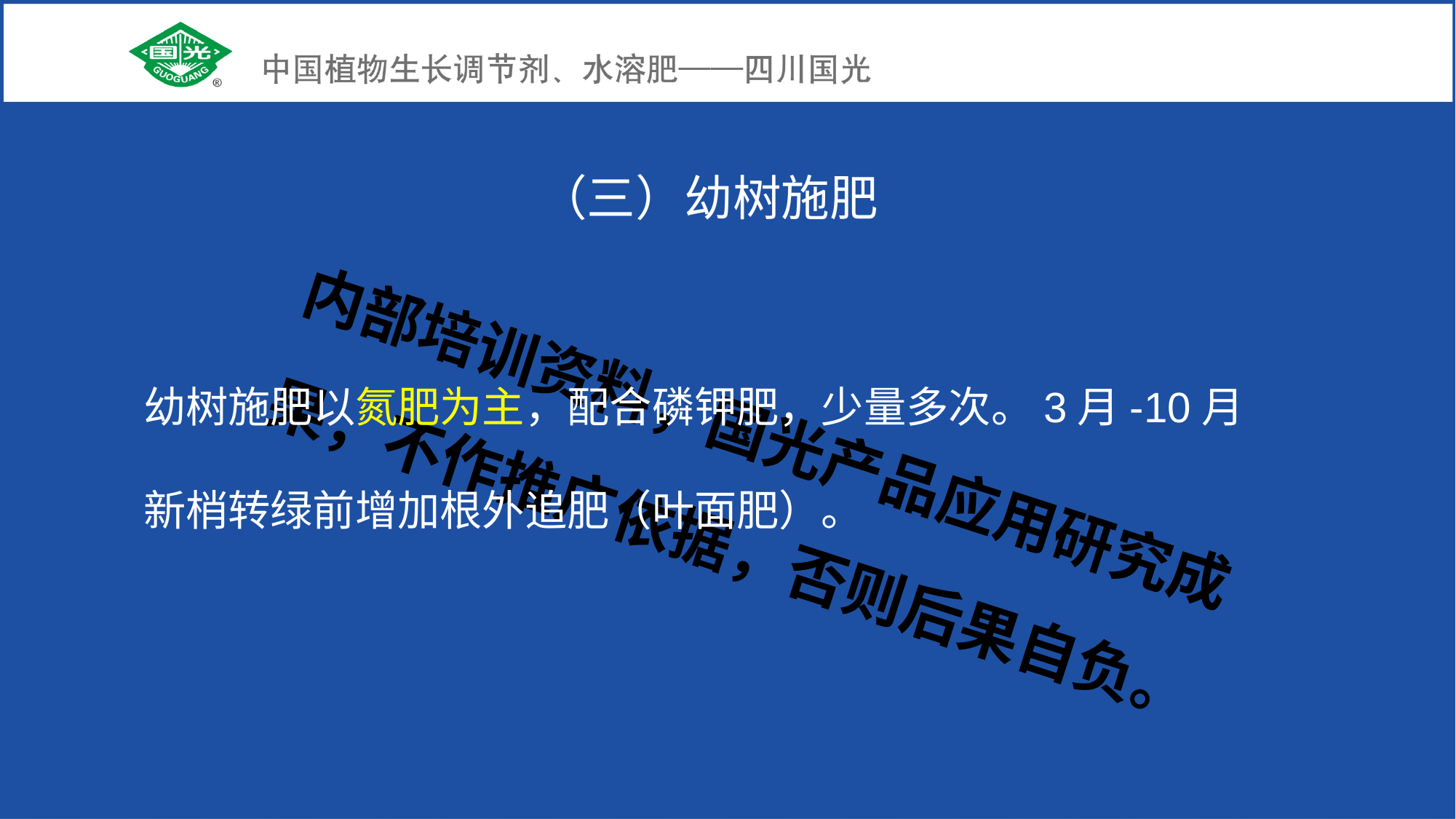

（三）幼树施肥
幼树施肥以氮肥为主，配合磷钾肥，少量多次。3月-10月
新梢转绿前增加根外追肥（叶面肥）。